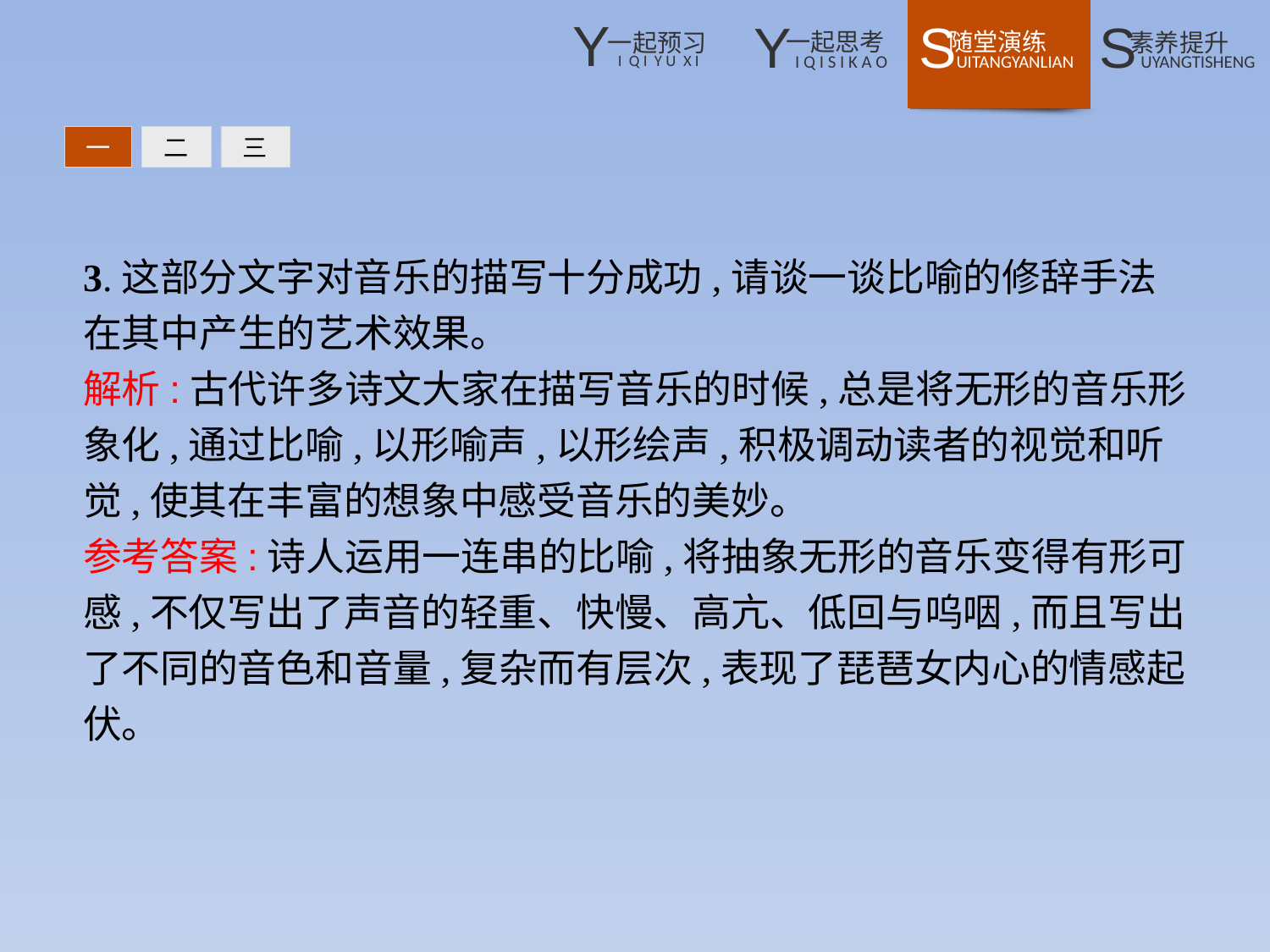

一
二
三
3.这部分文字对音乐的描写十分成功,请谈一谈比喻的修辞手法在其中产生的艺术效果。
解析:古代许多诗文大家在描写音乐的时候,总是将无形的音乐形象化,通过比喻,以形喻声,以形绘声,积极调动读者的视觉和听觉,使其在丰富的想象中感受音乐的美妙。
参考答案:诗人运用一连串的比喻,将抽象无形的音乐变得有形可感,不仅写出了声音的轻重、快慢、高亢、低回与呜咽,而且写出了不同的音色和音量,复杂而有层次,表现了琵琶女内心的情感起伏。